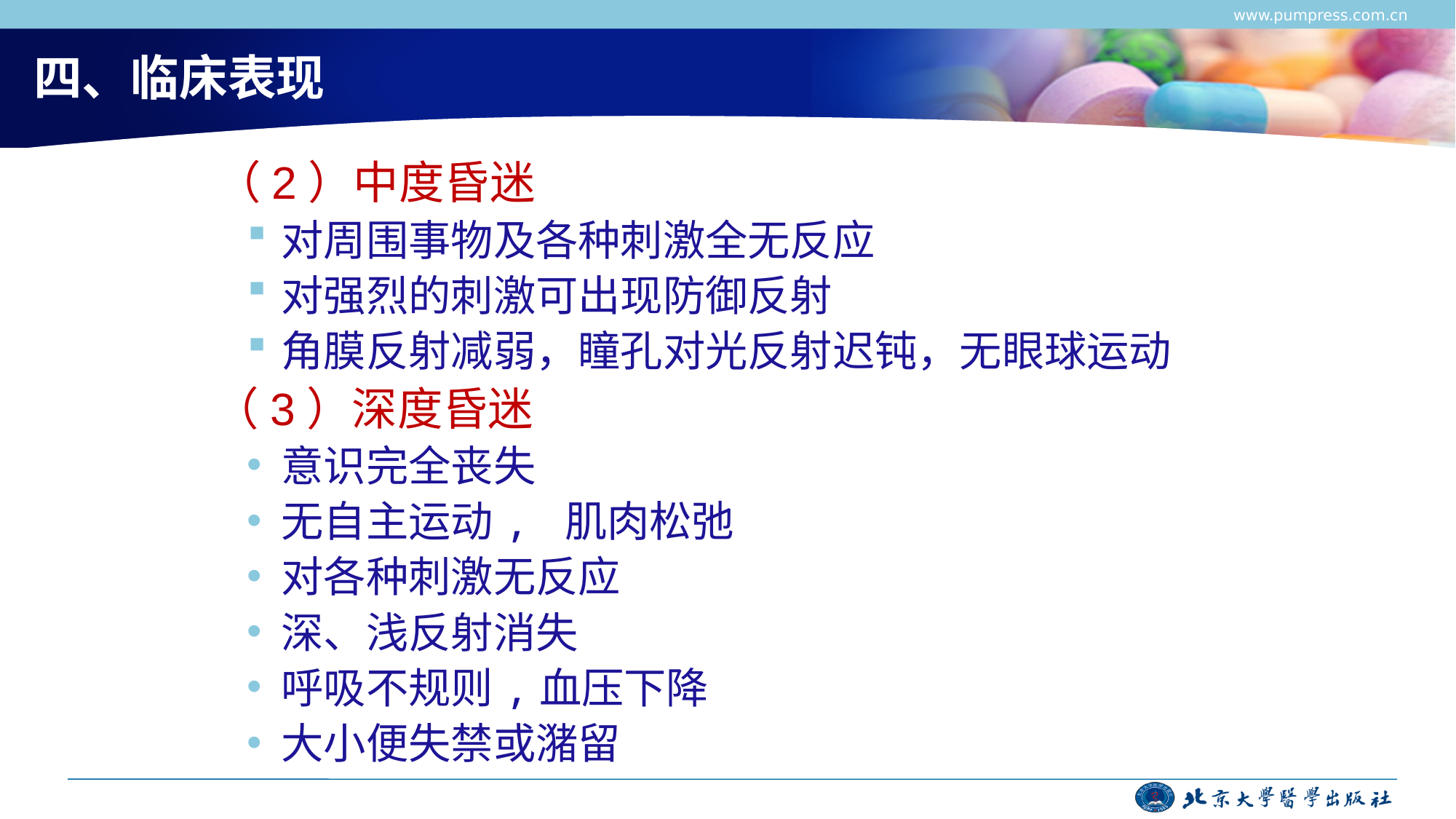

www.pumpress.com.cn
# 四、临床表现
 （2）中度昏迷
对周围事物及各种刺激全无反应
对强烈的刺激可出现防御反射
角膜反射减弱，瞳孔对光反射迟钝，无眼球运动
 （3）深度昏迷
意识完全丧失
无自主运动, 肌肉松弛
对各种刺激无反应
深、浅反射消失
呼吸不规则,血压下降
大小便失禁或潴留